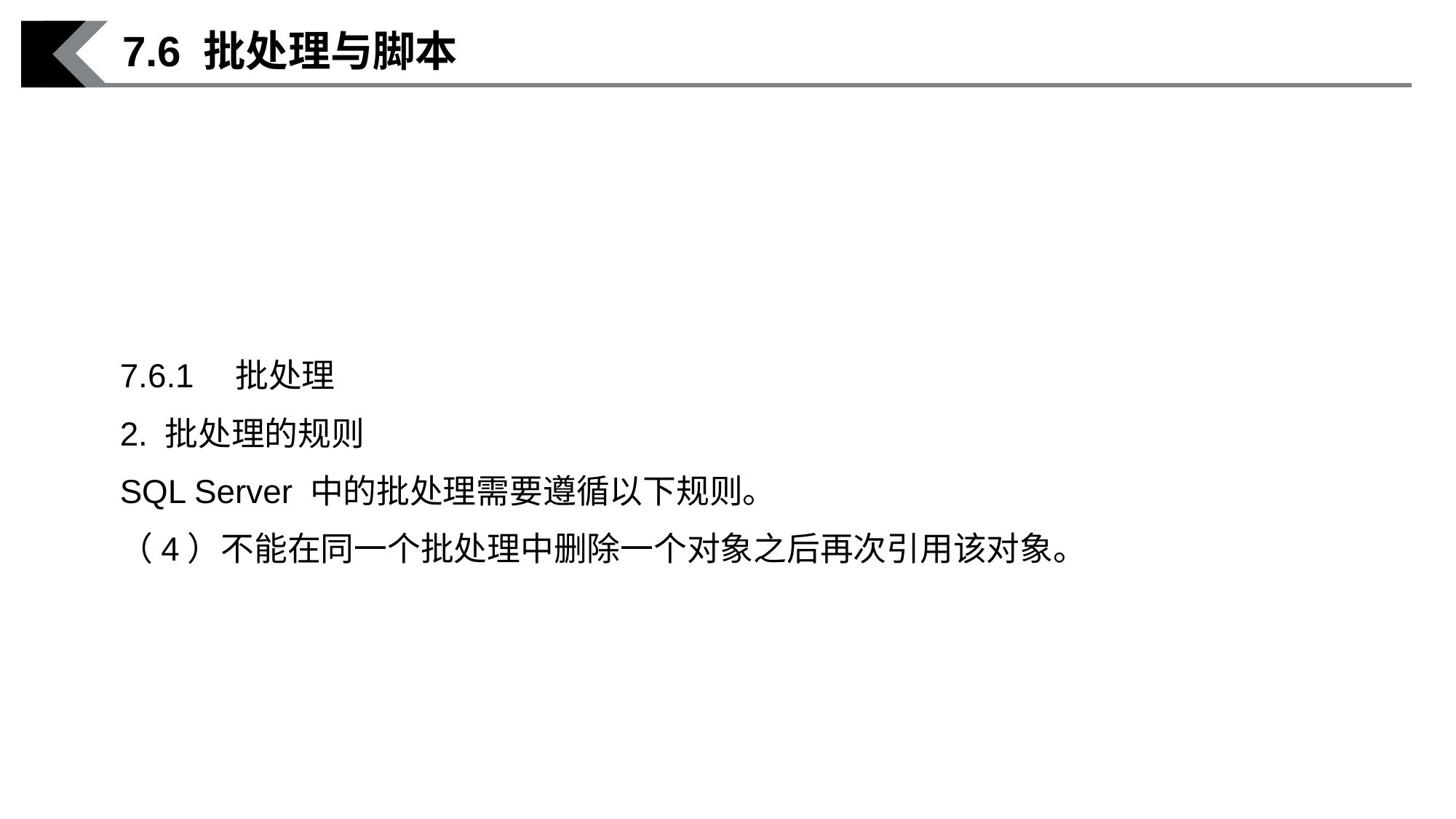

7.6 批处理与脚本
7.6.1　批处理
2. 批处理的规则
SQL Server 中的批处理需要遵循以下规则。
（4）不能在同一个批处理中删除一个对象之后再次引用该对象。